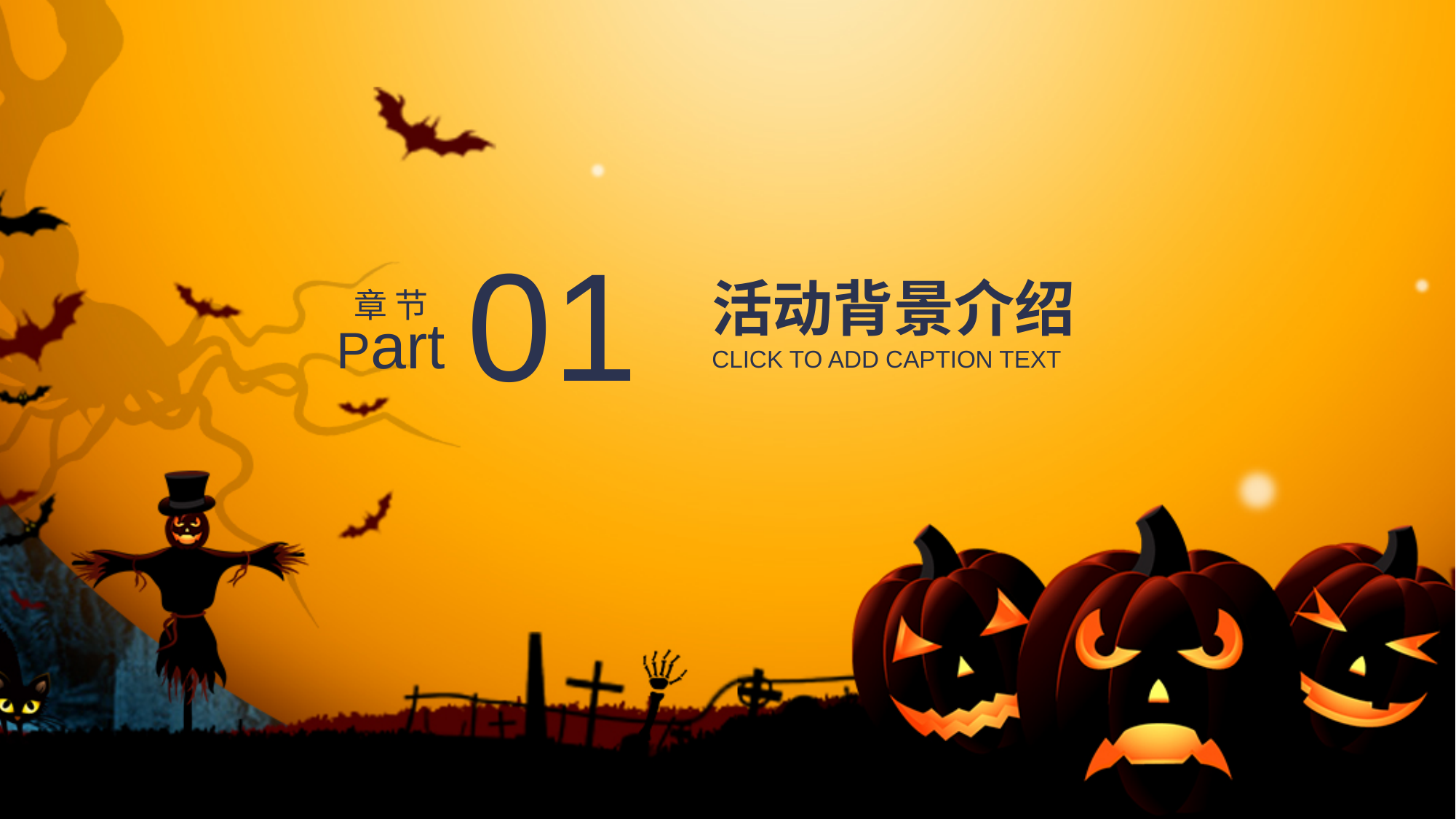

01
活动背景介绍
章 节
Part
CLICK TO ADD CAPTION TEXT